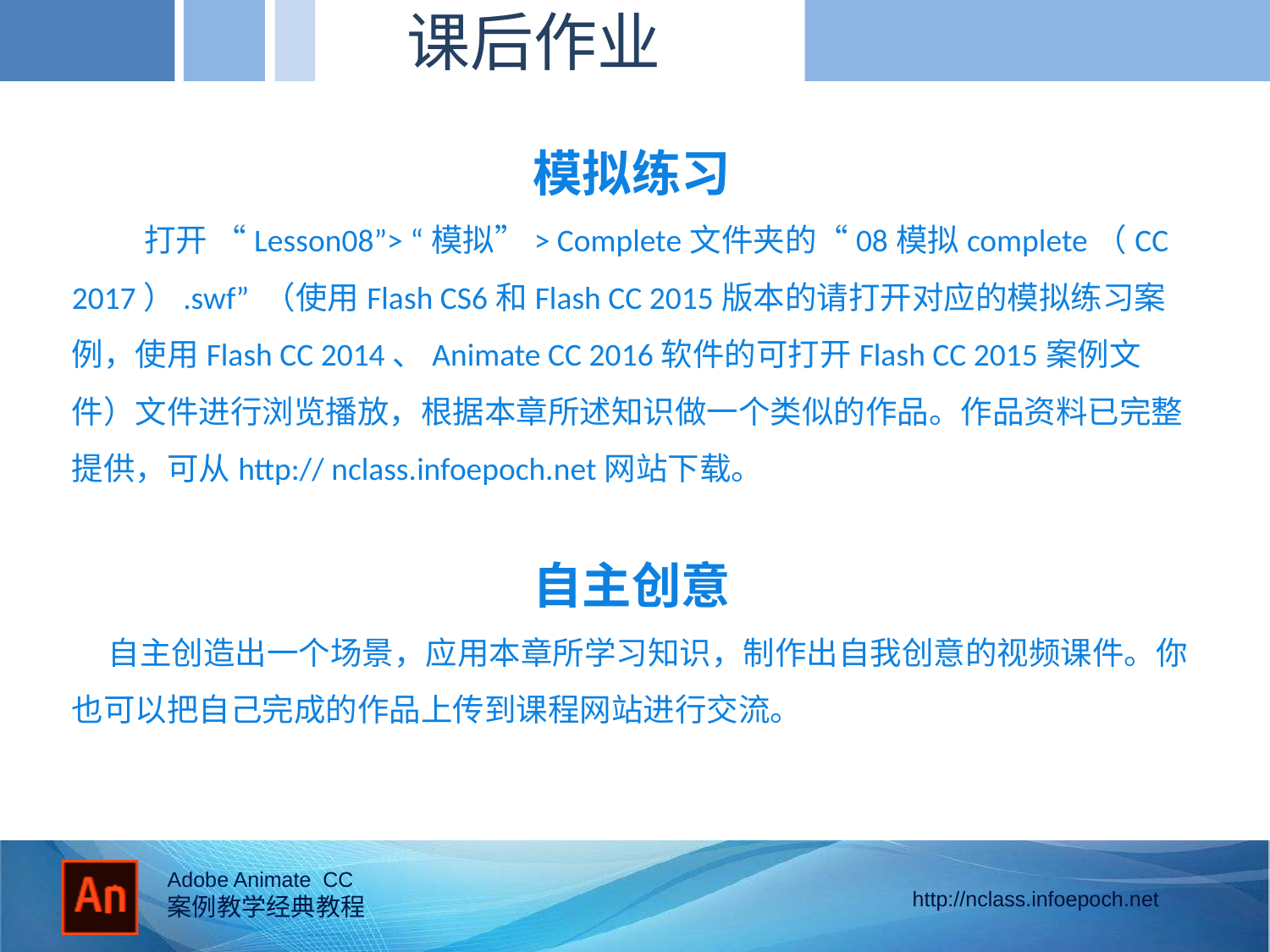

课后作业
模拟练习
         打开 “Lesson08”> “模拟”> Complete文件夹的“08模拟complete（CC 2017）.swf” （使用Flash CS6和Flash CC 2015版本的请打开对应的模拟练习案例，使用Flash CC 2014、Animate CC 2016软件的可打开Flash CC 2015案例文件）文件进行浏览播放，根据本章所述知识做一个类似的作品。作品资料已完整提供，可从http:// nclass.infoepoch.net网站下载。

自主创意
    自主创造出一个场景，应用本章所学习知识，制作出自我创意的视频课件。你也可以把自己完成的作品上传到课程网站进行交流。
的径向